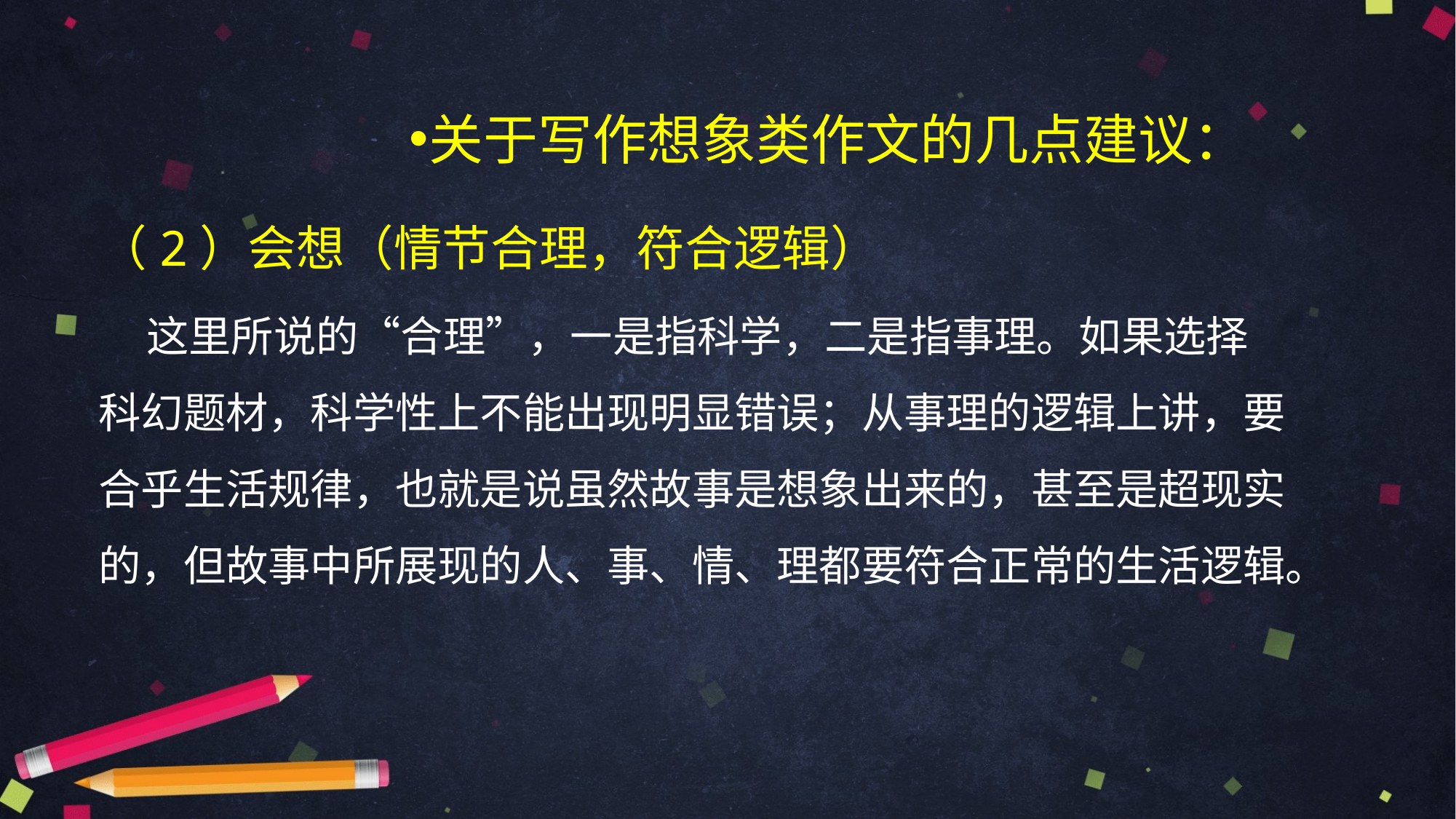

关于写作想象类作文的几点建议：
（2）会想（情节合理，符合逻辑）
    这里所说的“合理”，一是指科学，二是指事理。如果选择科幻题材，科学性上不能出现明显错误；从事理的逻辑上讲，要合乎生活规律，也就是说虽然故事是想象出来的，甚至是超现实的，但故事中所展现的人、事、情、理都要符合正常的生活逻辑。